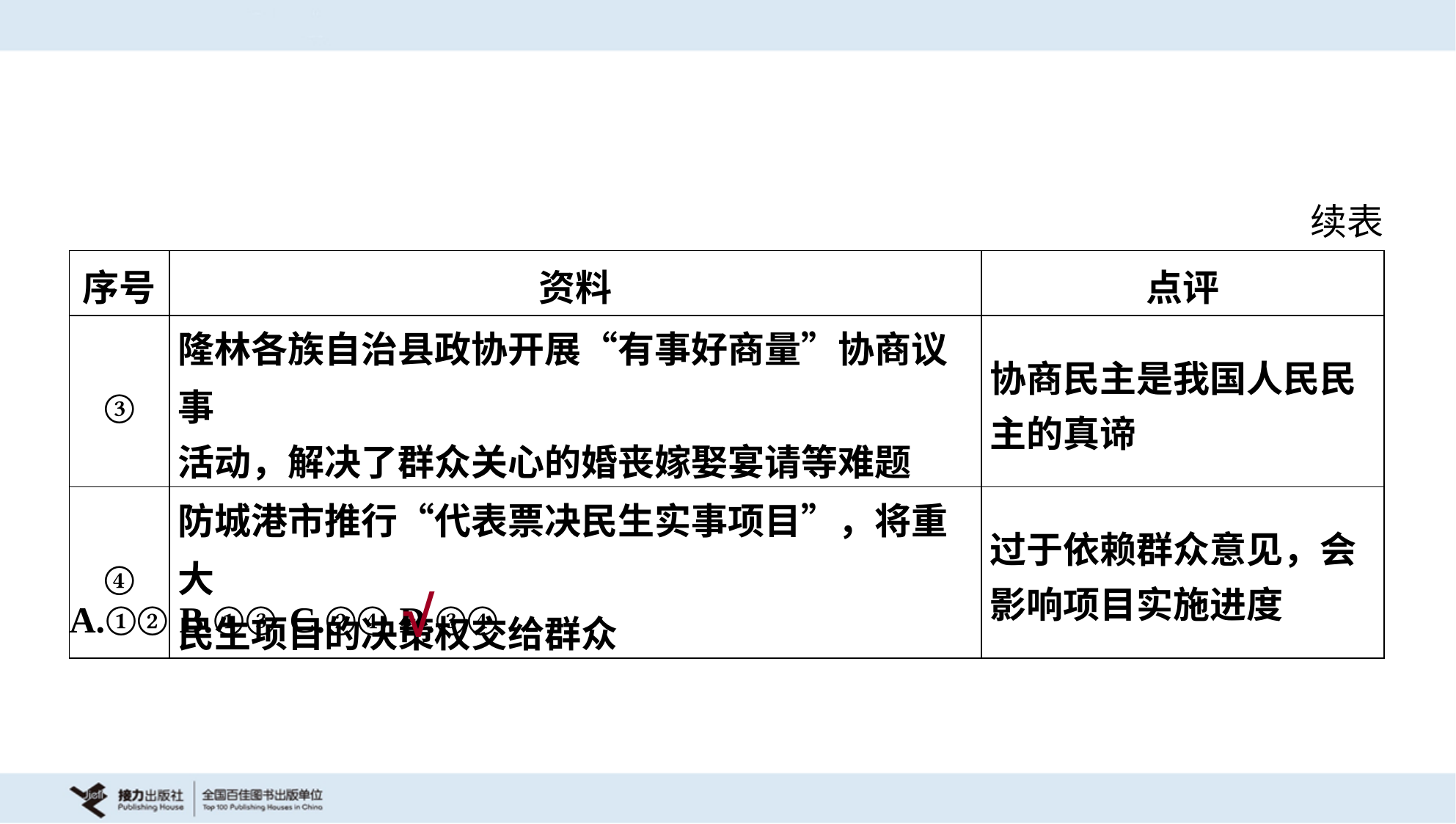

续表
| 序号 | 资料 | 点评 |
| --- | --- | --- |
| ③ | 隆林各族自治县政协开展“有事好商量”协商议事 活动，解决了群众关心的婚丧嫁娶宴请等难题 | 协商民主是我国人民民 主的真谛 |
| ④ | 防城港市推行“代表票决民生实事项目”，将重大 民生项目的决策权交给群众 | 过于依赖群众意见，会 影响项目实施进度 |
A.①②	B.①③	C.②④	D.③④
√